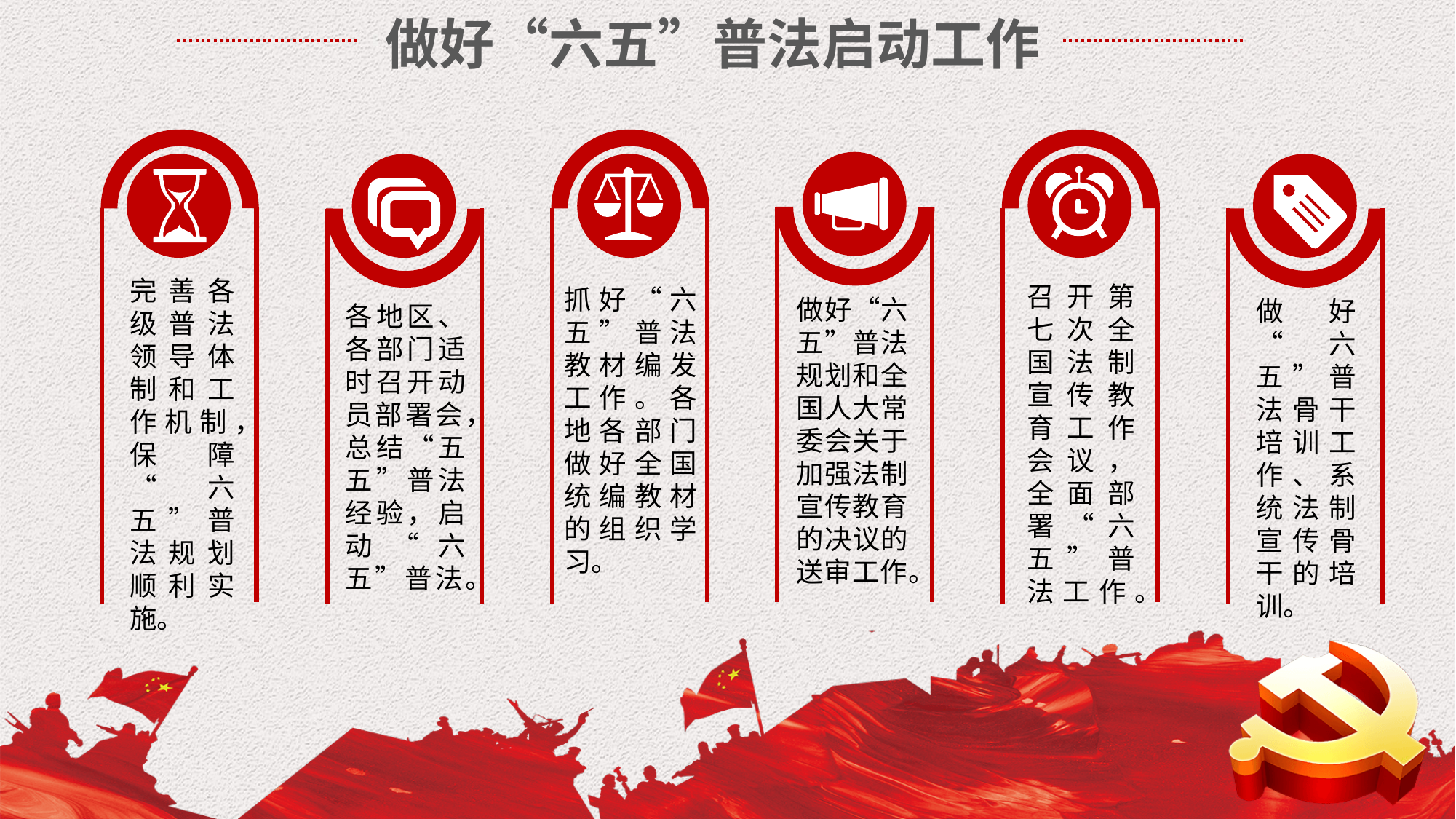

做好“六五”普法启动工作

完善各级普法领导体制和工作机制，保障“六五”普法规划顺利实施。
召开第七次全国法制宣传教育工作会议，全面部署“六五”普法工作。
抓好“六五”普法教材编发工作。各地各部门做好全国统编教材的组织学习。
做好“六五”普法规划和全国人大常委会关于加强法制宣传教育的决议的送审工作。
做好“六五”普法骨干培训工作、系统法制宣传骨干的培训。
各地区、各部门适时召开动员部署会，总结“五五”普法经验，启动“六五”普法。